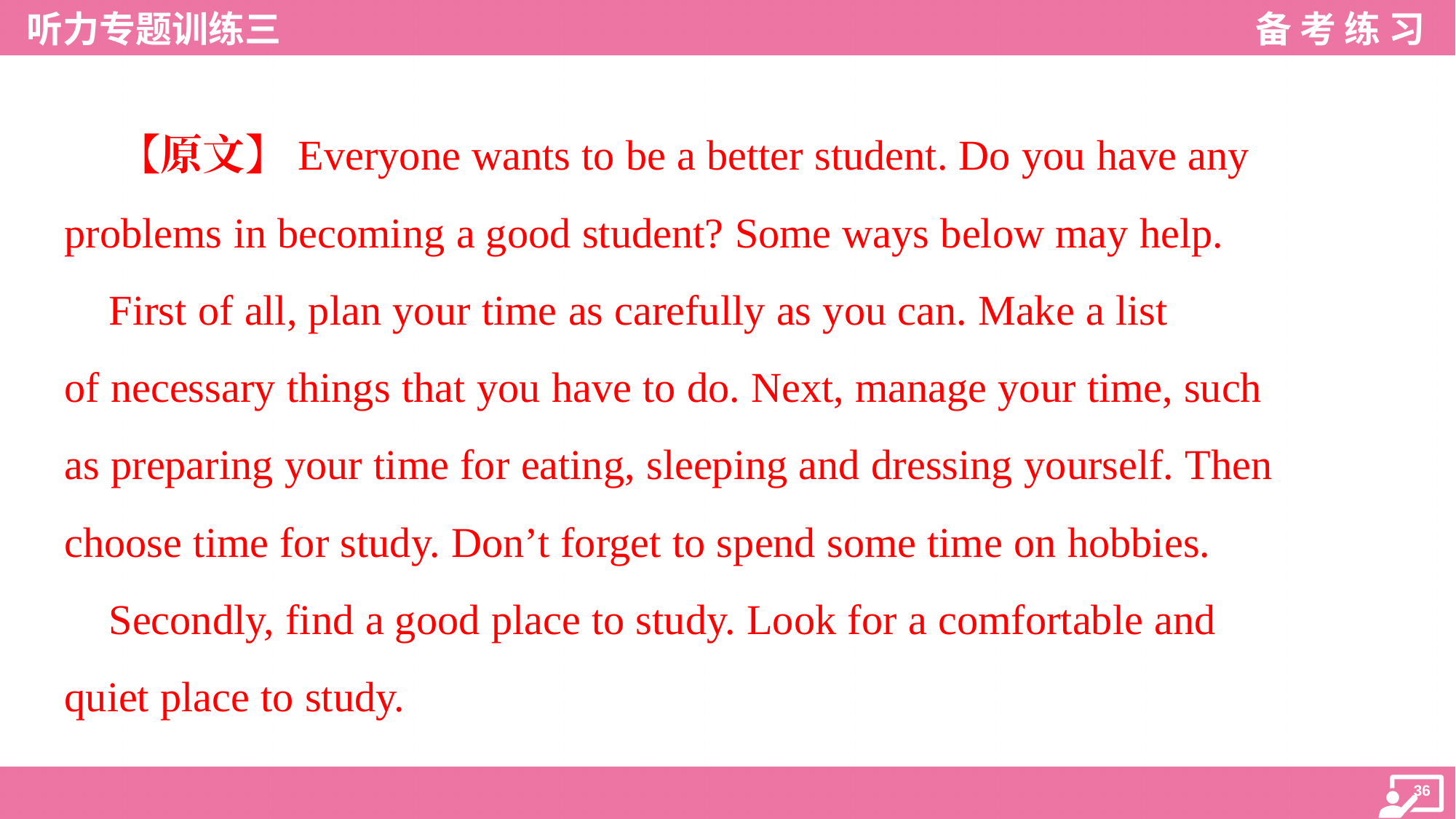

【原文】Everyone wants to be a better student. Do you have any
problems in becoming a good student? Some ways below may help.
    First of all, plan your time as carefully as you can. Make a list
of necessary things that you have to do. Next, manage your time, such
as preparing your time for eating, sleeping and dressing yourself. Then
choose time for study. Don’t forget to spend some time on hobbies.
    Secondly, find a good place to study. Look for a comfortable and
quiet place to study.